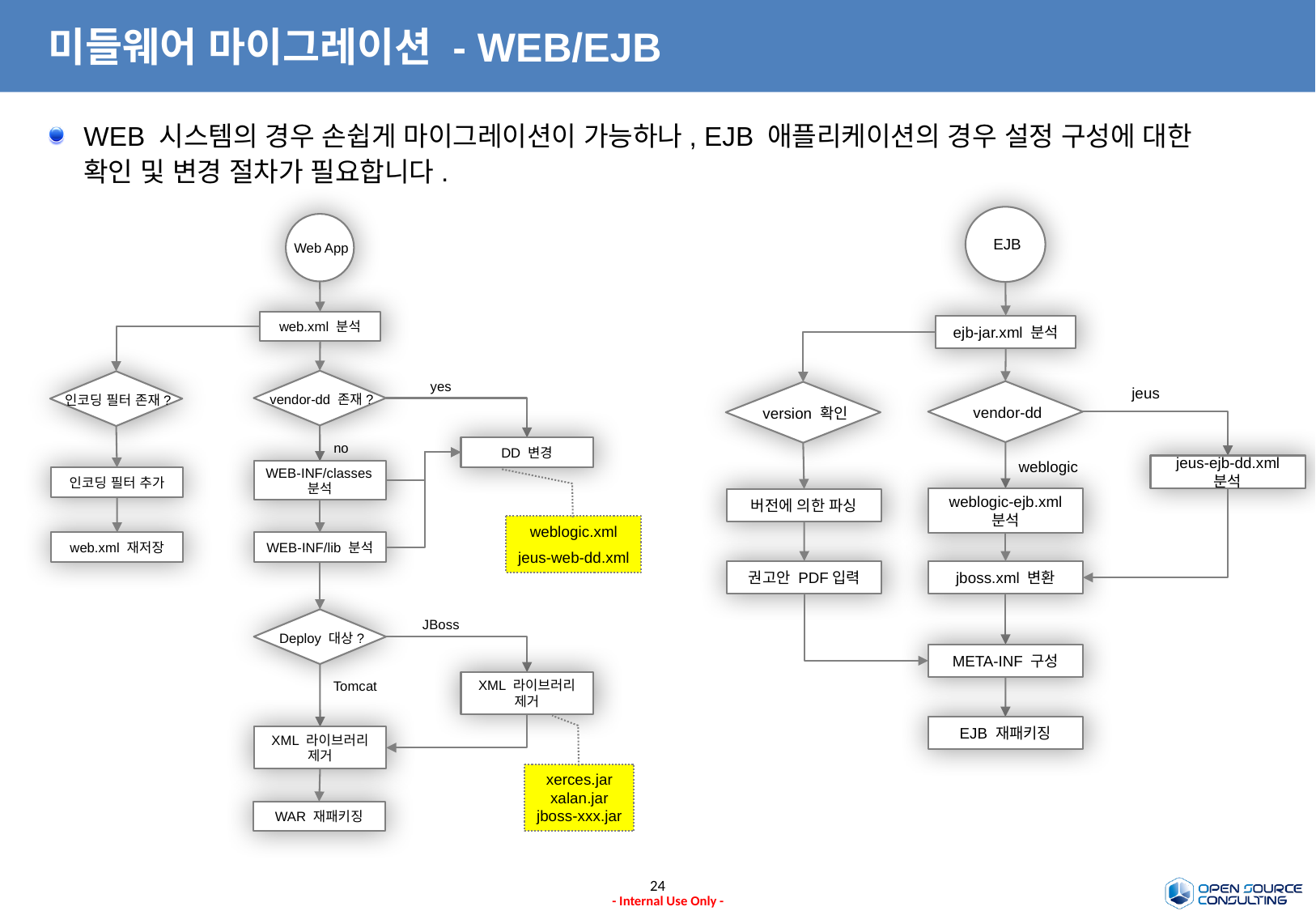

# 미들웨어 마이그레이션 - WEB/EJB
WEB 시스템의 경우 손쉽게 마이그레이션이 가능하나, EJB 애플리케이션의 경우 설정 구성에 대한 확인 및 변경 절차가 필요합니다.

EJB
ejb-jar.xml 분석
jeus

vendor-dd
version 확인
weblogic
jeus-ejb-dd.xml 분석
weblogic-ejb.xml 분석
버전에 의한 파싱
권고안 PDF입력
jboss.xml 변환
META-INF 구성
EJB 재패키징

Web App
web.xml 분석

yes
vendor-dd 존재?
인코딩 필터 존재?
no
DD 변경
WEB-INF/classes분석
인코딩 필터 추가
weblogic.xml
jeus-web-dd.xml
web.xml 재저장
WEB-INF/lib 분석

JBoss
Deploy 대상?
Tomcat
XML 라이브러리 제거
XML 라이브러리 제거
xerces.jar
xalan.jar
jboss-xxx.jar
WAR 재패키징